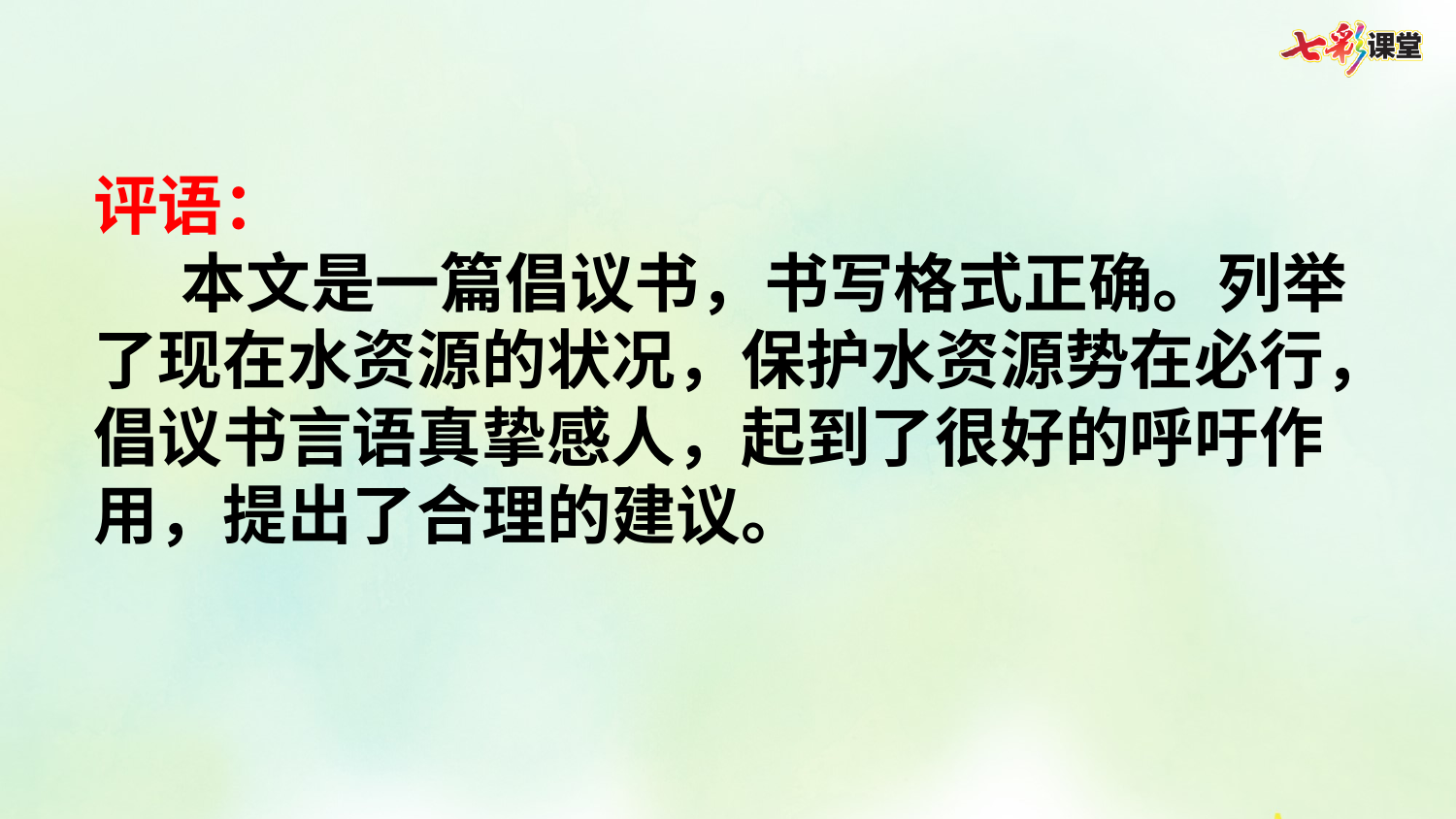

评语：
  本文是一篇倡议书，书写格式正确。列举了现在水资源的状况，保护水资源势在必行，倡议书言语真挚感人，起到了很好的呼吁作用，提出了合理的建议。